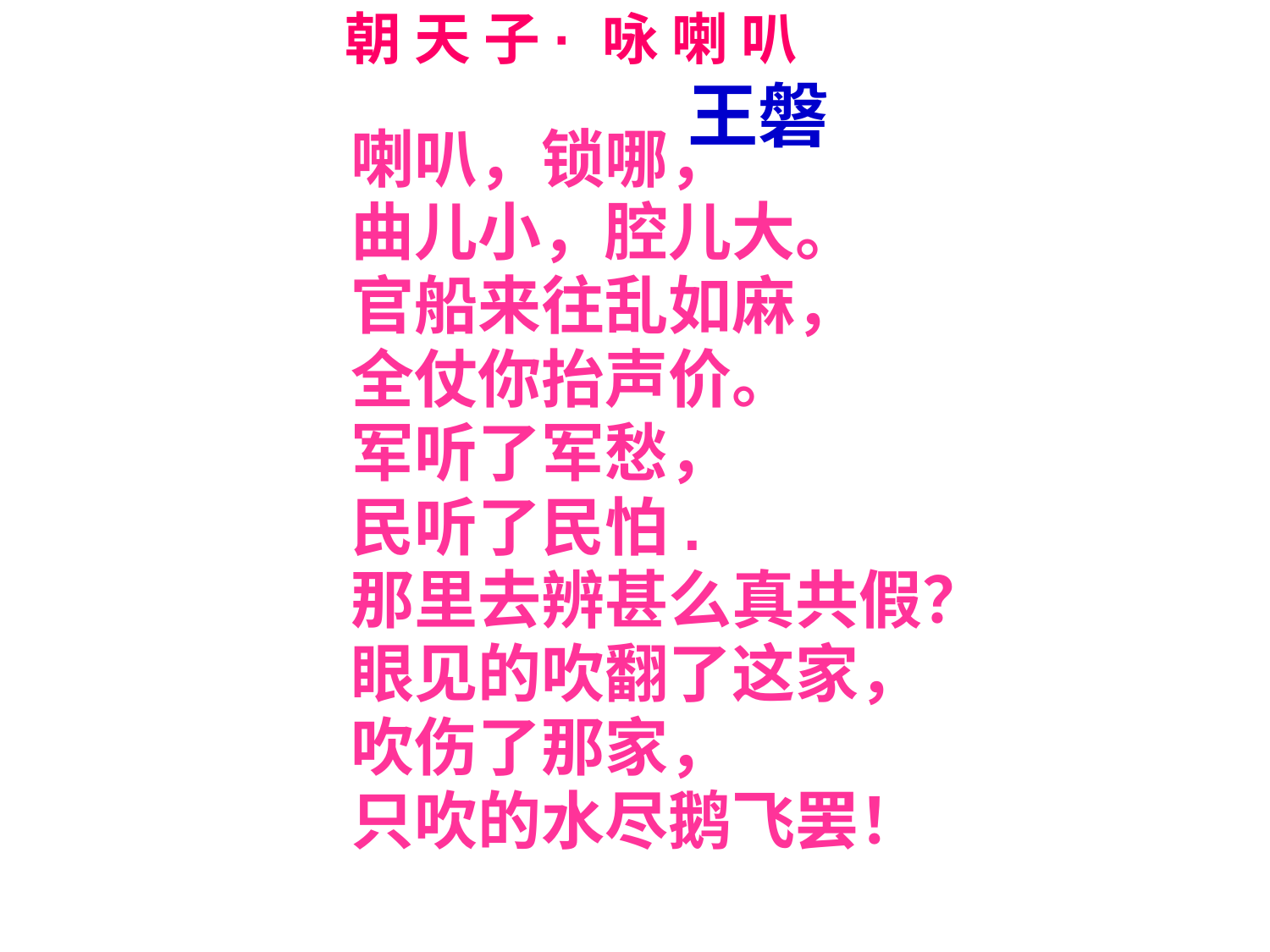

# 朝 天 子· 咏 喇 叭 王磐
喇叭，锁哪，
曲儿小，腔儿大。
官船来往乱如麻，
全仗你抬声价。
军听了军愁，
民听了民怕.
那里去辨甚么真共假？
眼见的吹翻了这家，
吹伤了那家，
只吹的水尽鹅飞罢！